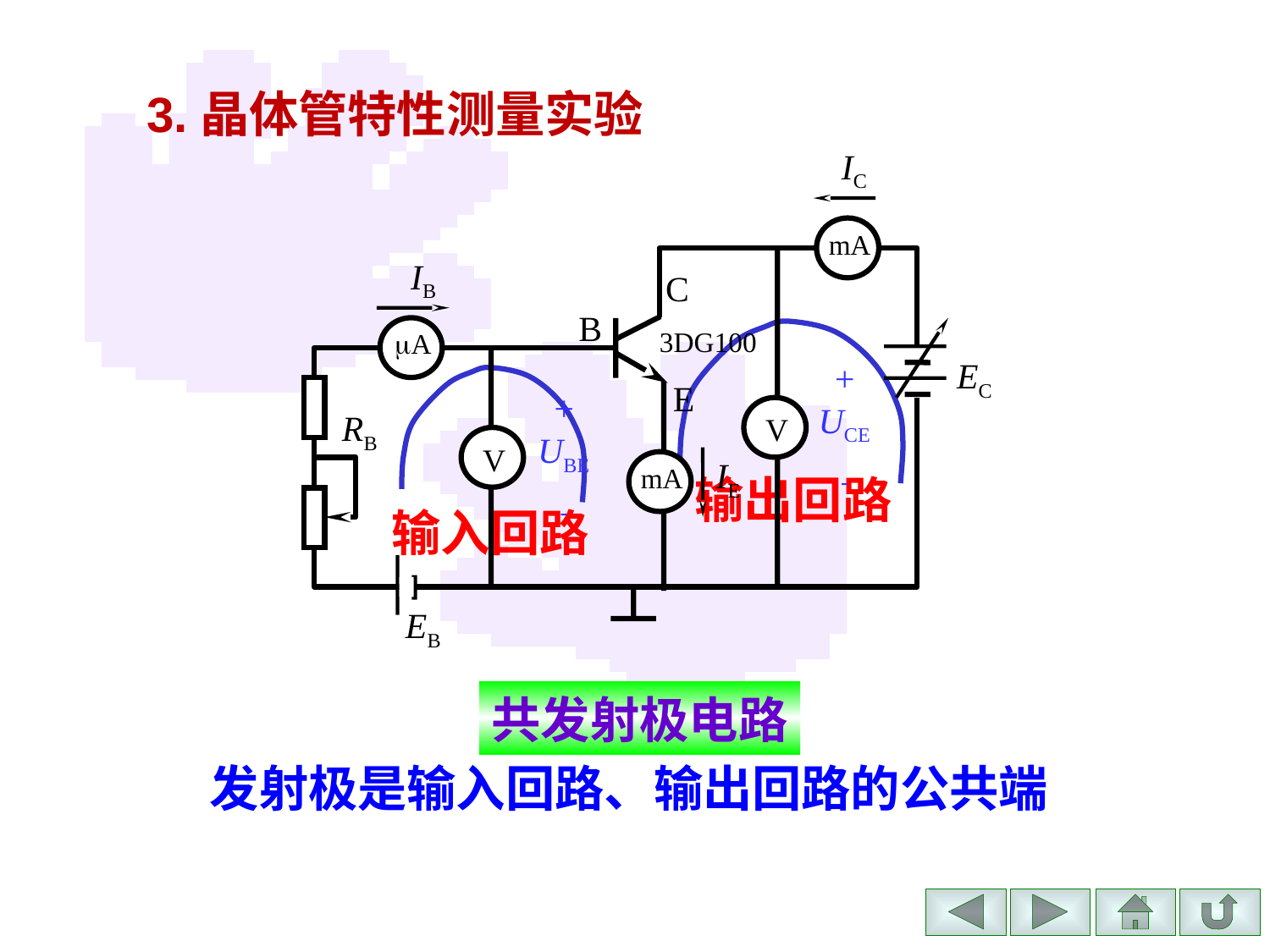

3.晶体管特性测量实验
IC

mA
IB

C
B

μA

3DG100

EC
+
UCE
−
E

+
UBE
−

V
RB

V
IE

mA

EB

输出回路
输入回路

共发射极电路
　发射极是输入回路、输出回路的公共端